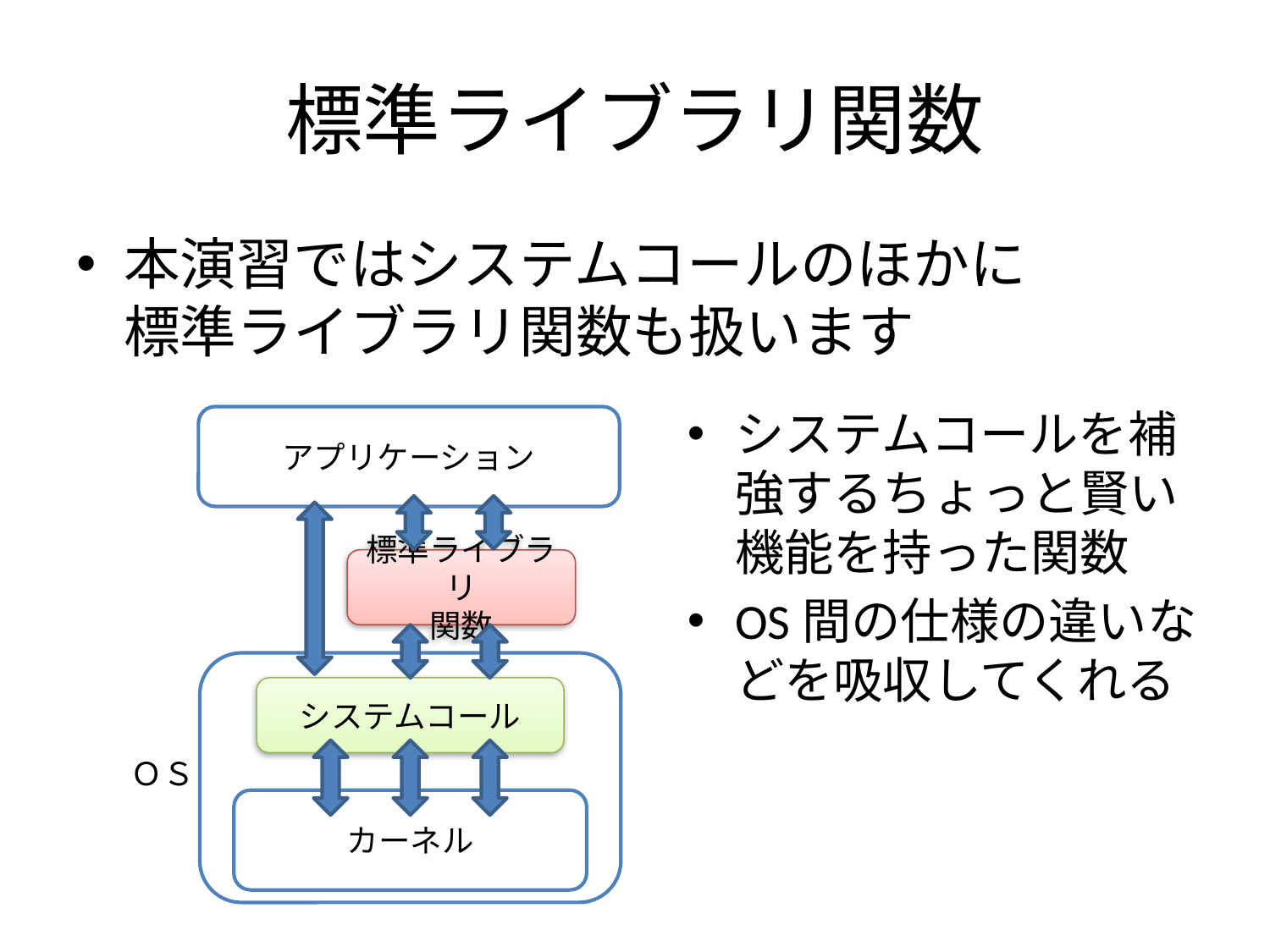

# 標準ライブラリ関数
本演習ではシステムコールのほかに
標準ライブラリ関数も扱います

システムコールを補強するちょっと賢い機能を持った関数
OS間の仕様の違いなどを吸収してくれる
アプリケーション

標準ライブラリ
関数

システムコール

ＯＳ
カーネル